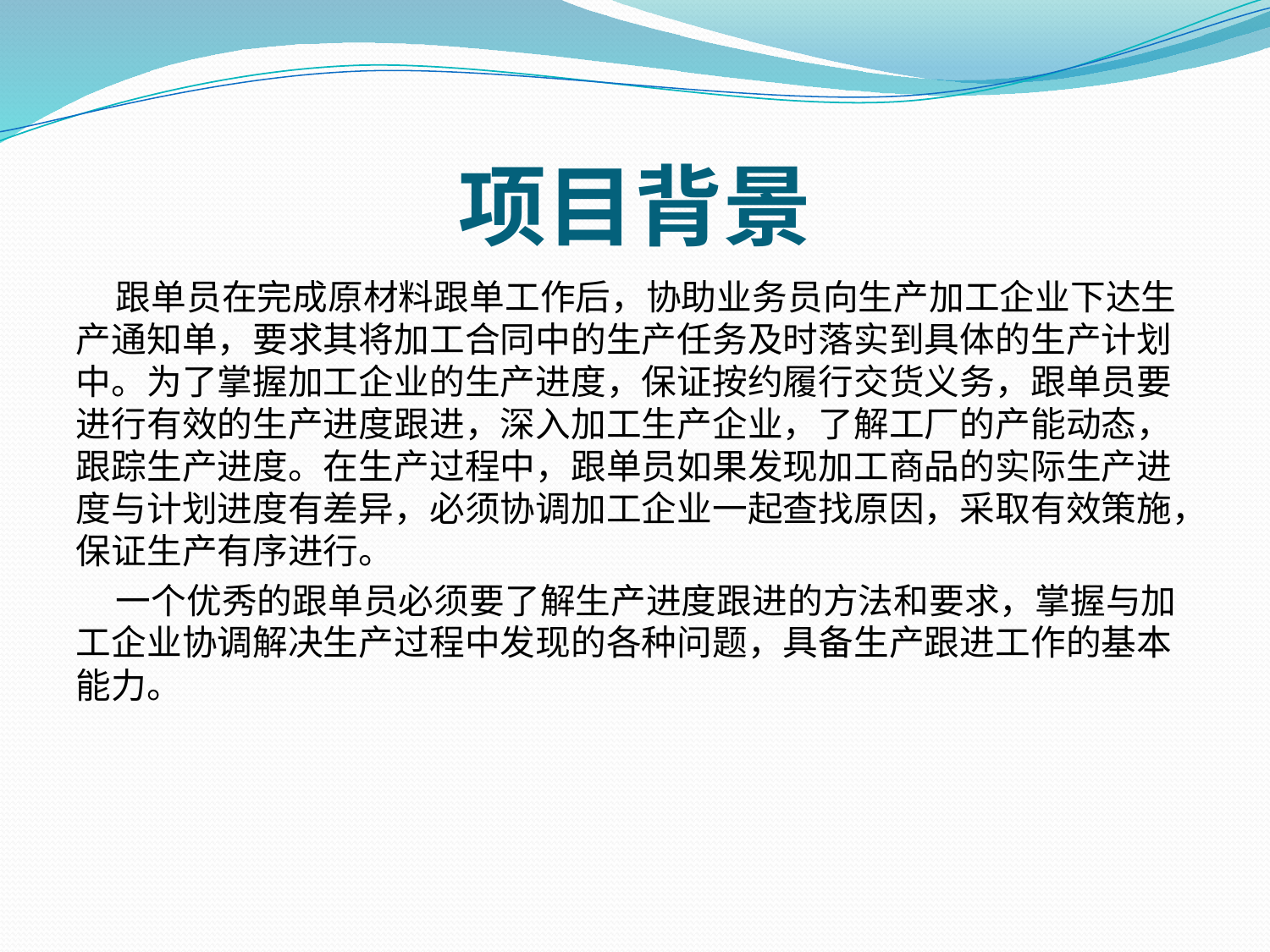

# 项目背景
    跟单员在完成原材料跟单工作后，协助业务员向生产加工企业下达生产通知单，要求其将加工合同中的生产任务及时落实到具体的生产计划中。为了掌握加工企业的生产进度，保证按约履行交货义务，跟单员要进行有效的生产进度跟进，深入加工生产企业，了解工厂的产能动态，跟踪生产进度。在生产过程中，跟单员如果发现加工商品的实际生产进度与计划进度有差异，必须协调加工企业一起查找原因，采取有效策施，保证生产有序进行。
    一个优秀的跟单员必须要了解生产进度跟进的方法和要求，掌握与加工企业协调解决生产过程中发现的各种问题，具备生产跟进工作的基本能力。